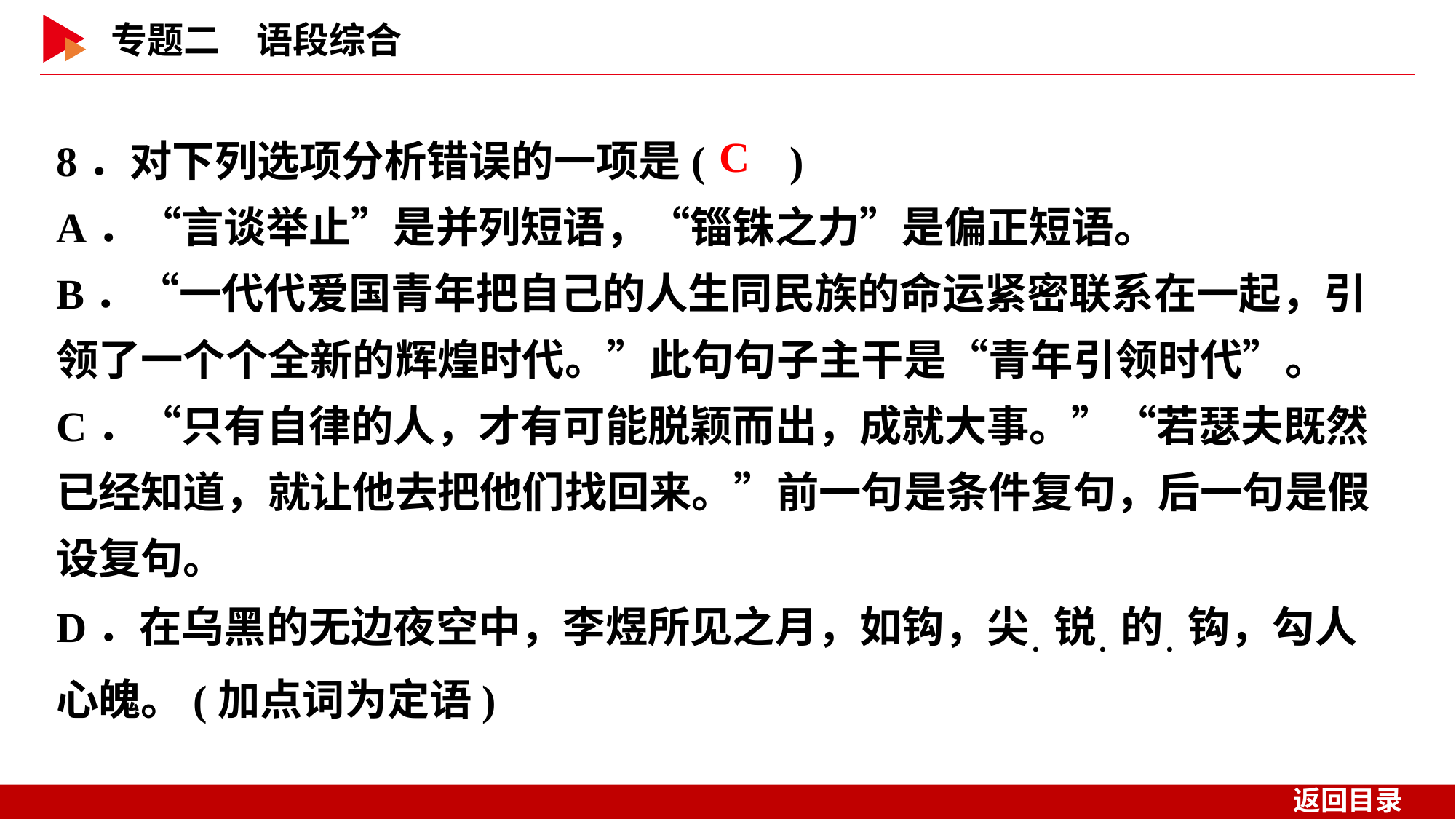

8．对下列选项分析错误的一项是(        )
A．“言谈举止”是并列短语，“锱铢之力”是偏正短语。
B．“一代代爱国青年把自己的人生同民族的命运紧密联系在一起，引领了一个个全新的辉煌时代。”此句句子主干是“青年引领时代”。
C．“只有自律的人，才有可能脱颖而出，成就大事。”“若瑟夫既然已经知道，就让他去把他们找回来。”前一句是条件复句，后一句是假设复句。
D．在乌黑的无边夜空中，李煜所见之月，如钩，尖．锐．的．钩，勾人心魄。(加点词为定语)
   C